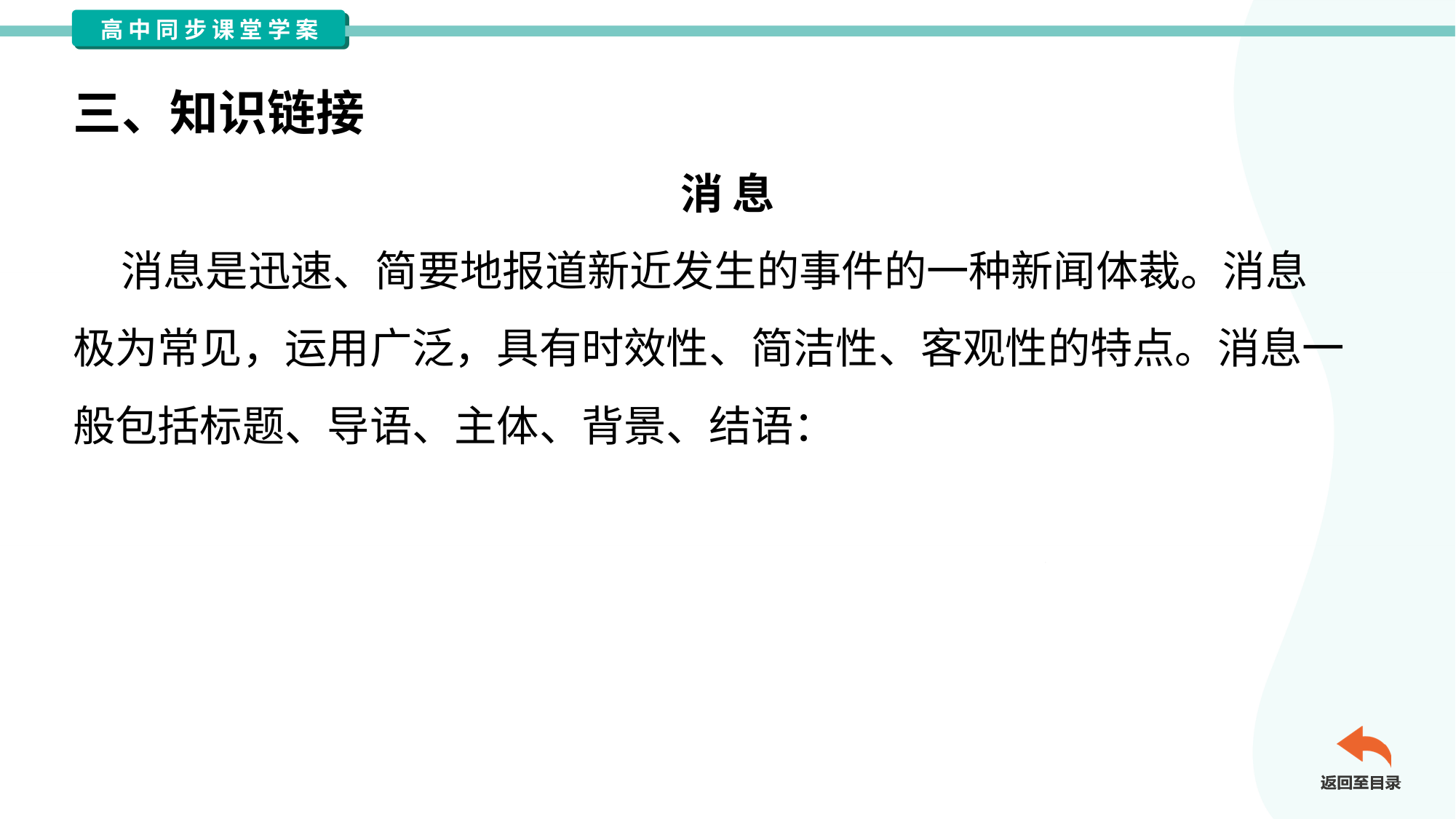

三、知识链接
消 息
    消息是迅速、简要地报道新近发生的事件的一种新闻体裁。消息
极为常见，运用广泛，具有时效性、简洁性、客观性的特点。消息一
般包括标题、导语、主体、背景、结语：